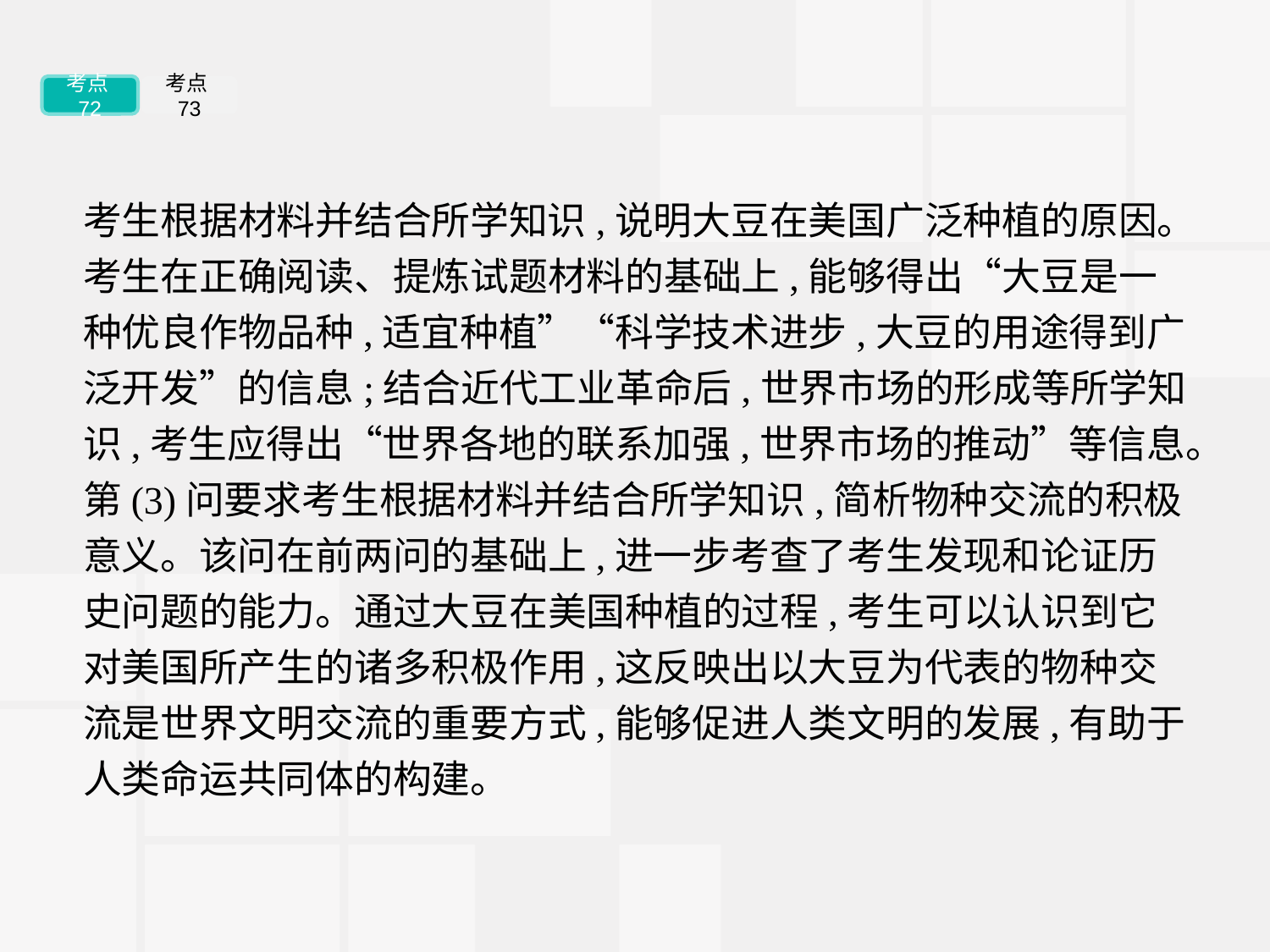

考点72
考点73
考生根据材料并结合所学知识,说明大豆在美国广泛种植的原因。考生在正确阅读、提炼试题材料的基础上,能够得出“大豆是一种优良作物品种,适宜种植”“科学技术进步,大豆的用途得到广泛开发”的信息;结合近代工业革命后,世界市场的形成等所学知识,考生应得出“世界各地的联系加强,世界市场的推动”等信息。第(3)问要求考生根据材料并结合所学知识,简析物种交流的积极意义。该问在前两问的基础上,进一步考查了考生发现和论证历史问题的能力。通过大豆在美国种植的过程,考生可以认识到它对美国所产生的诸多积极作用,这反映出以大豆为代表的物种交流是世界文明交流的重要方式,能够促进人类文明的发展,有助于人类命运共同体的构建。